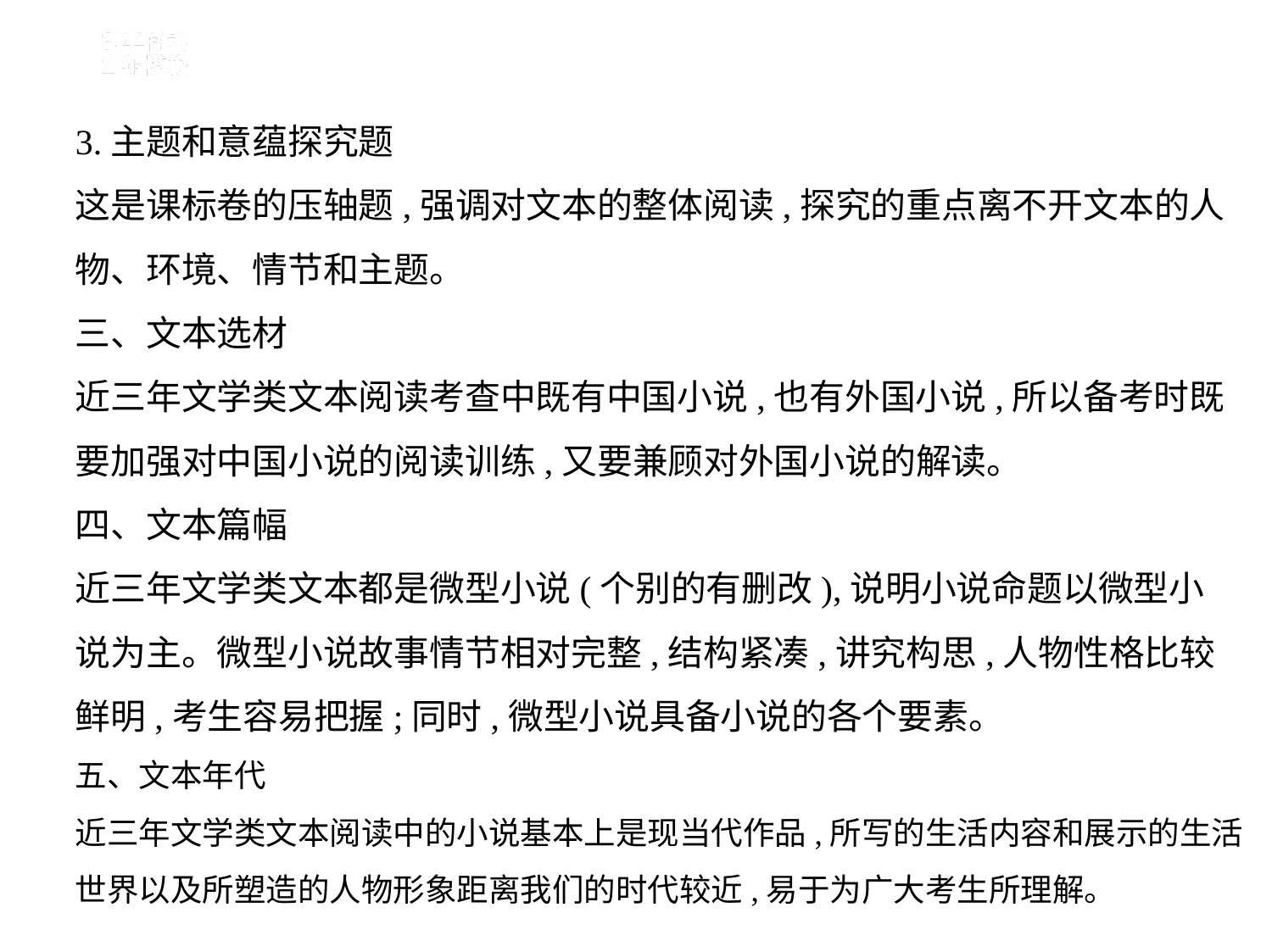

3.主题和意蕴探究题
这是课标卷的压轴题,强调对文本的整体阅读,探究的重点离不开文本的人
物、环境、情节和主题。
三、文本选材
近三年文学类文本阅读考查中既有中国小说,也有外国小说,所以备考时既
要加强对中国小说的阅读训练,又要兼顾对外国小说的解读。
四、文本篇幅
近三年文学类文本都是微型小说(个别的有删改),说明小说命题以微型小
说为主。微型小说故事情节相对完整,结构紧凑,讲究构思,人物性格比较
鲜明,考生容易把握;同时,微型小说具备小说的各个要素。
五、文本年代
近三年文学类文本阅读中的小说基本上是现当代作品,所写的生活内容和展示的生活世界以及所塑造的人物形象距离我们的时代较近,易于为广大考生所理解。